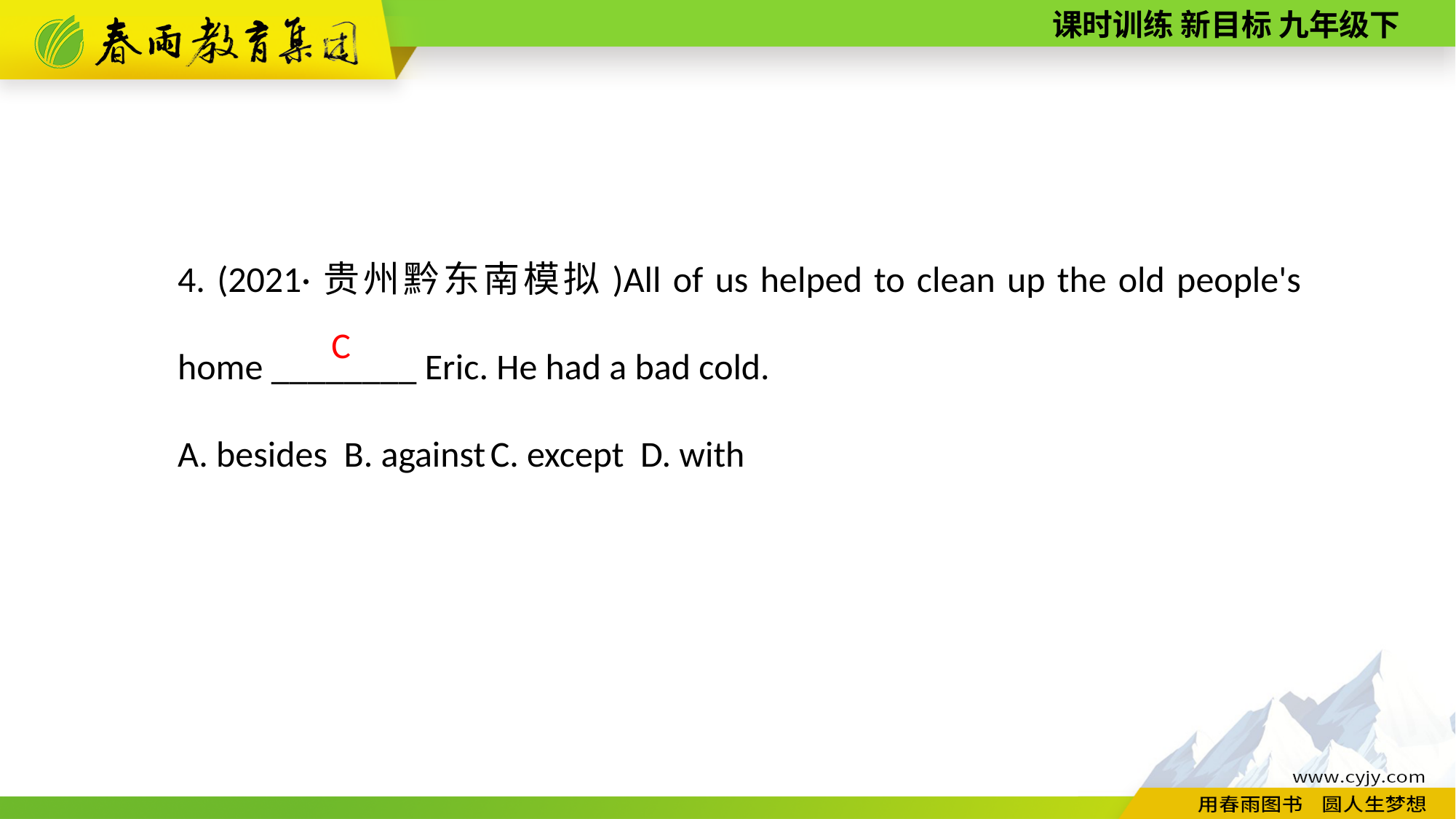

4. (2021·贵州黔东南模拟)All of us helped to clean up the old people's home ________ Eric. He had a bad cold.
A. besides  B. against C. except  D. with
C